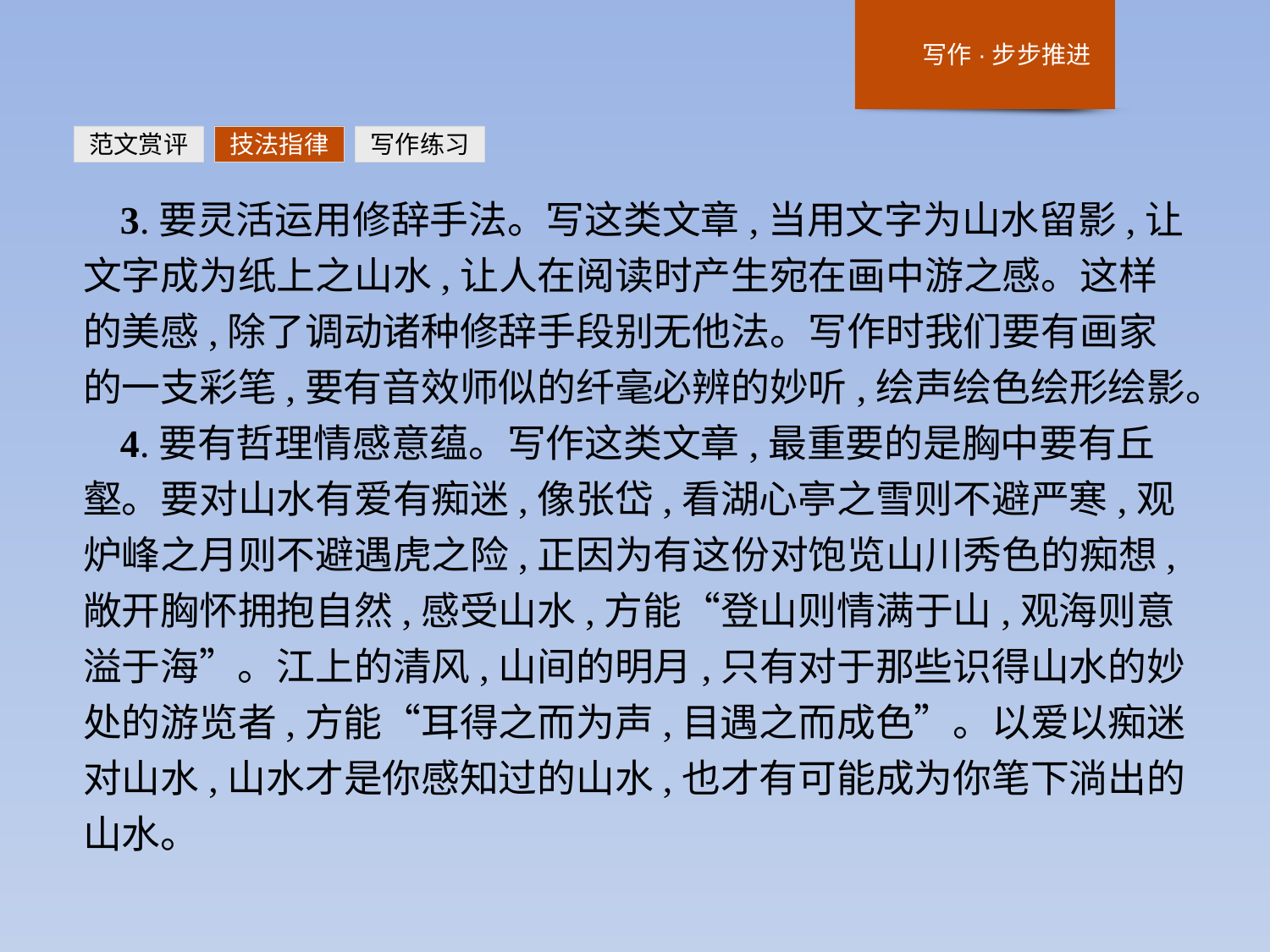

范文赏评
技法指律
写作练习
3.要灵活运用修辞手法。写这类文章,当用文字为山水留影,让文字成为纸上之山水,让人在阅读时产生宛在画中游之感。这样的美感,除了调动诸种修辞手段别无他法。写作时我们要有画家的一支彩笔,要有音效师似的纤毫必辨的妙听,绘声绘色绘形绘影。
4.要有哲理情感意蕴。写作这类文章,最重要的是胸中要有丘壑。要对山水有爱有痴迷,像张岱,看湖心亭之雪则不避严寒,观炉峰之月则不避遇虎之险,正因为有这份对饱览山川秀色的痴想,敞开胸怀拥抱自然,感受山水,方能“登山则情满于山,观海则意溢于海”。江上的清风,山间的明月,只有对于那些识得山水的妙处的游览者,方能“耳得之而为声,目遇之而成色”。以爱以痴迷对山水,山水才是你感知过的山水,也才有可能成为你笔下淌出的山水。